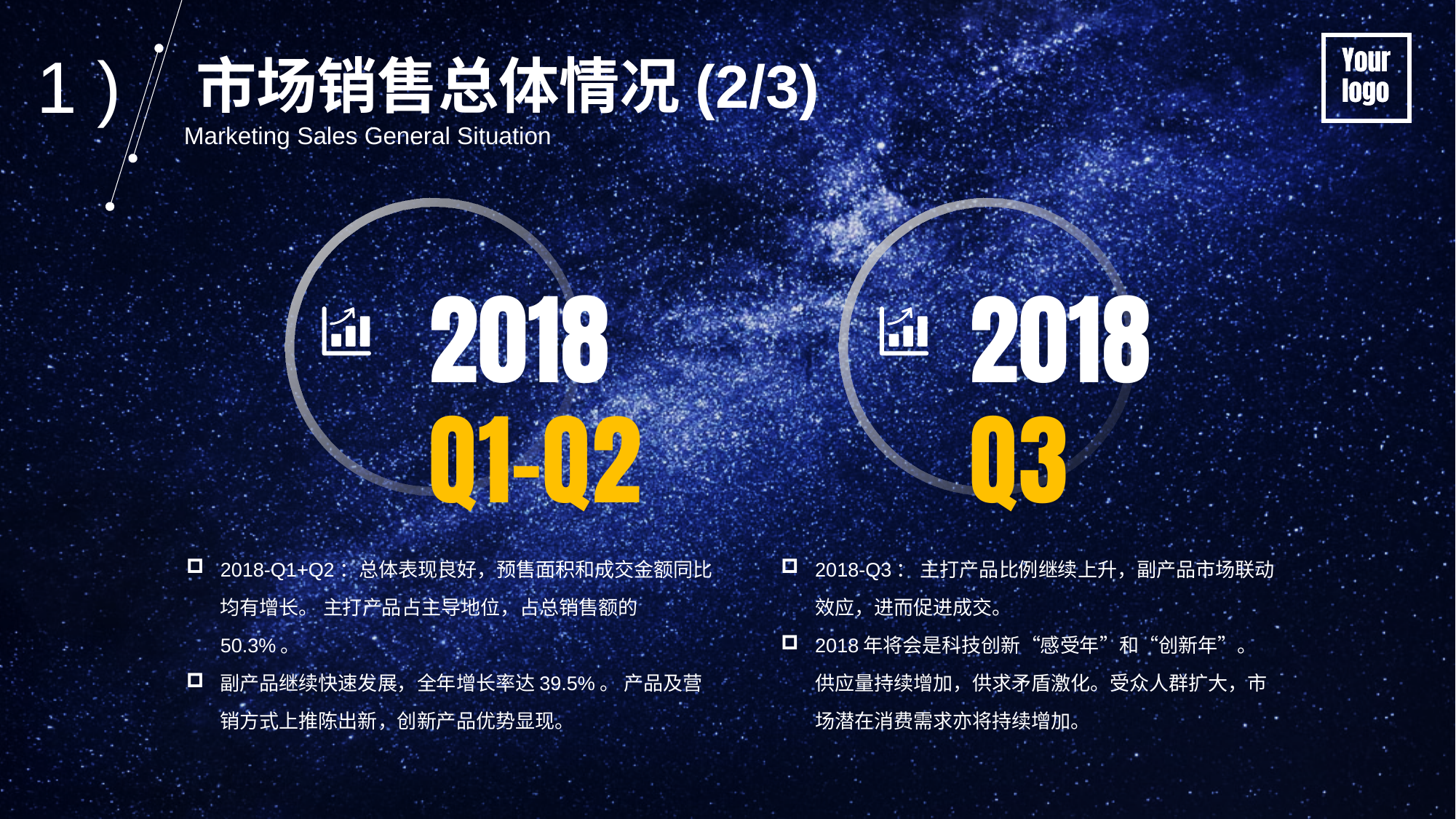

1 )

Your
logo
市场销售总体情况(2/3)
Marketing Sales General Situation

2018
Q1-Q2
2018
Q3

2018-Q1+Q2：总体表现良好，预售面积和成交金额同比均有增长。 主打产品占主导地位，占总销售额的50.3%。
副产品继续快速发展，全年增长率达39.5%。 产品及营销方式上推陈出新，创新产品优势显现。
2018-Q3： 主打产品比例继续上升，副产品市场联动效应，进而促进成交。
2018年将会是科技创新“感受年”和“创新年”。 供应量持续增加，供求矛盾激化。受众人群扩大，市场潜在消费需求亦将持续增加。
.